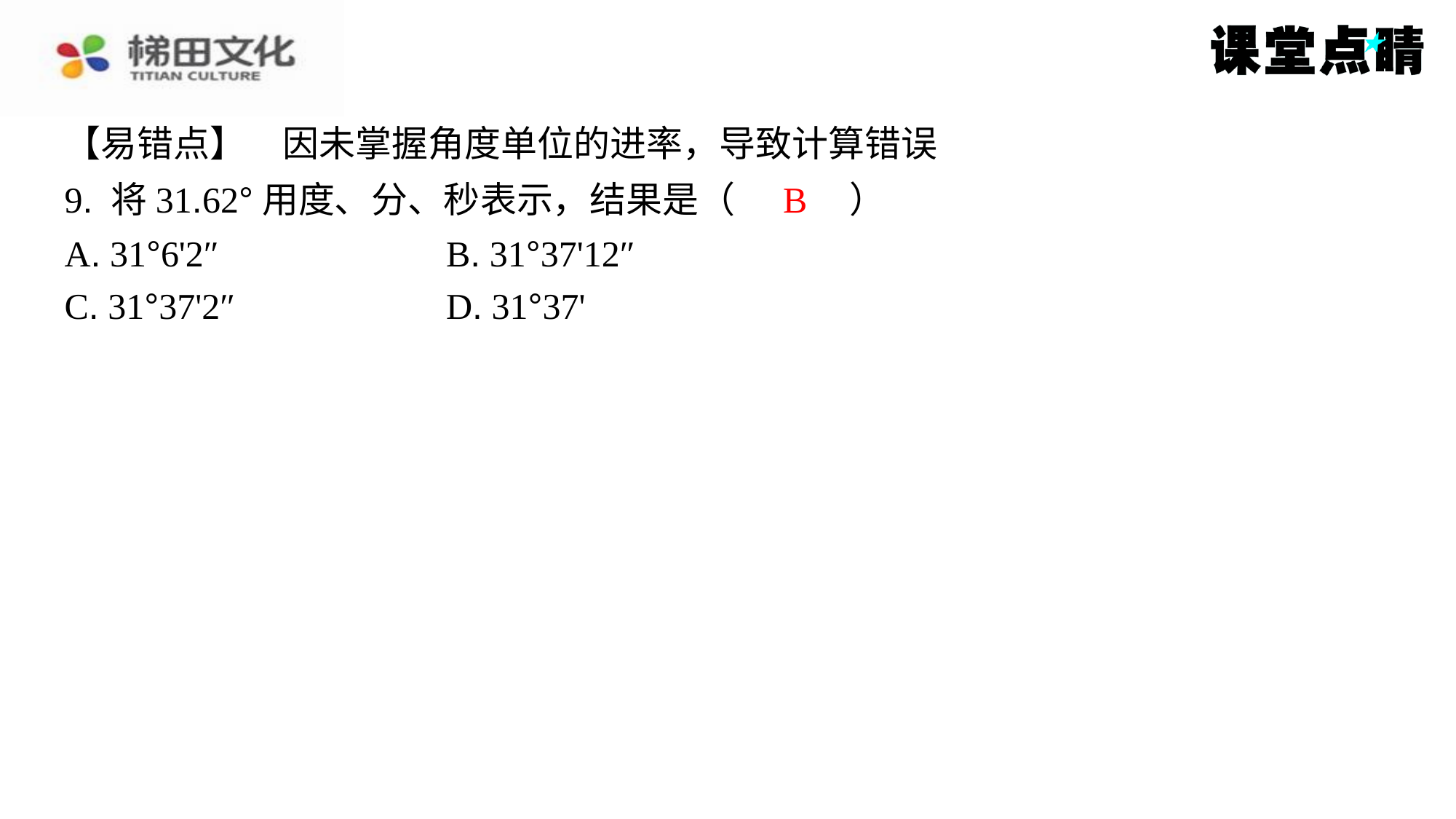

【易错点】　因未掌握角度单位的进率，导致计算错误
9. 将31.62°用度、分、秒表示，结果是（　B　）
B
| A. 31°6'2″ | B. 31°37'12″ |
| --- | --- |
| C. 31°37'2″ | D. 31°37' |